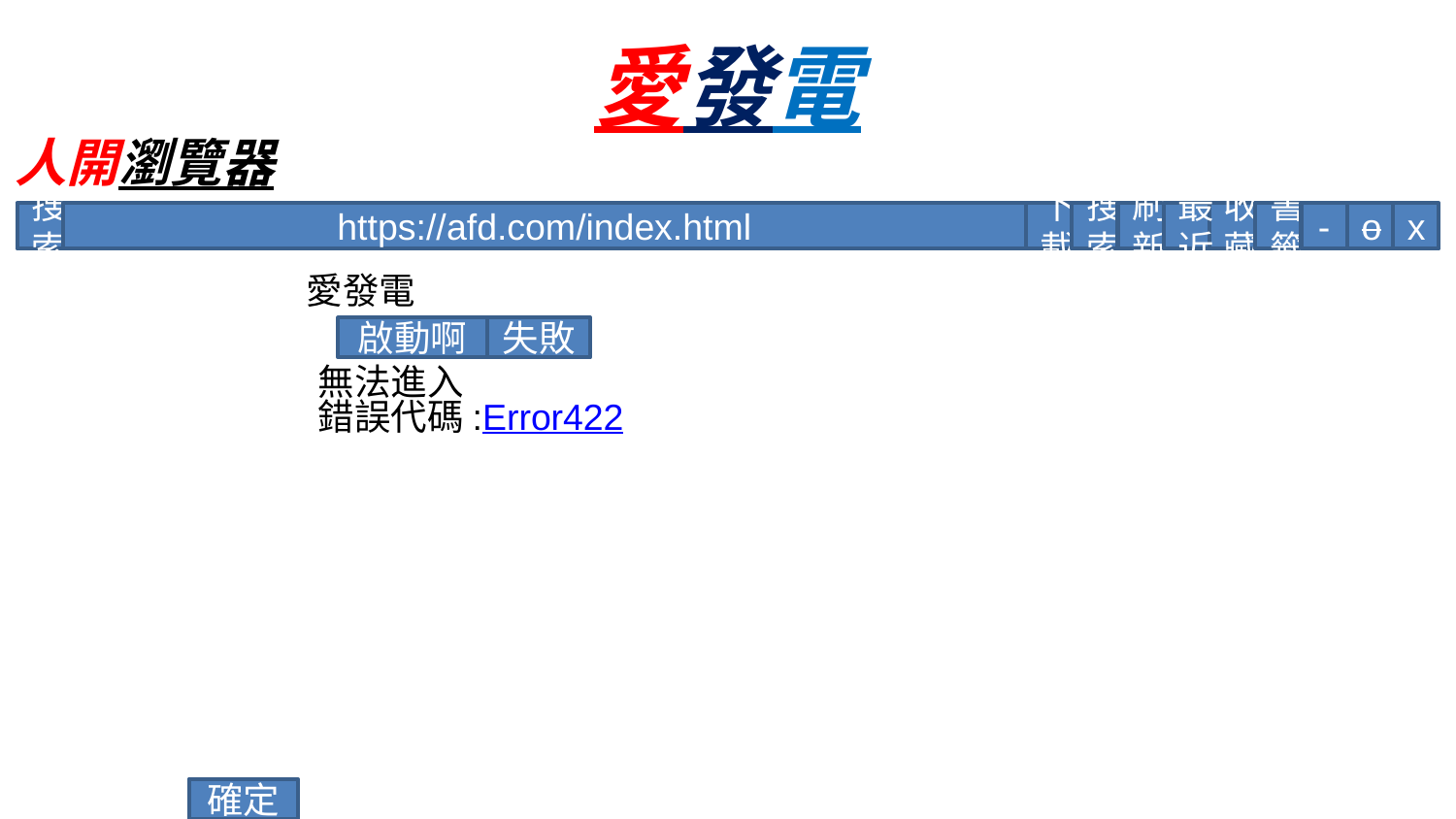

# 愛發電
人開瀏覽器
搜索
https://afd.com/index.html
下載
搜索
刷新
最近
收藏
書籤
-
o
x
愛發電
啟動啊
失敗
無法進入
錯誤代碼:Error422
確定